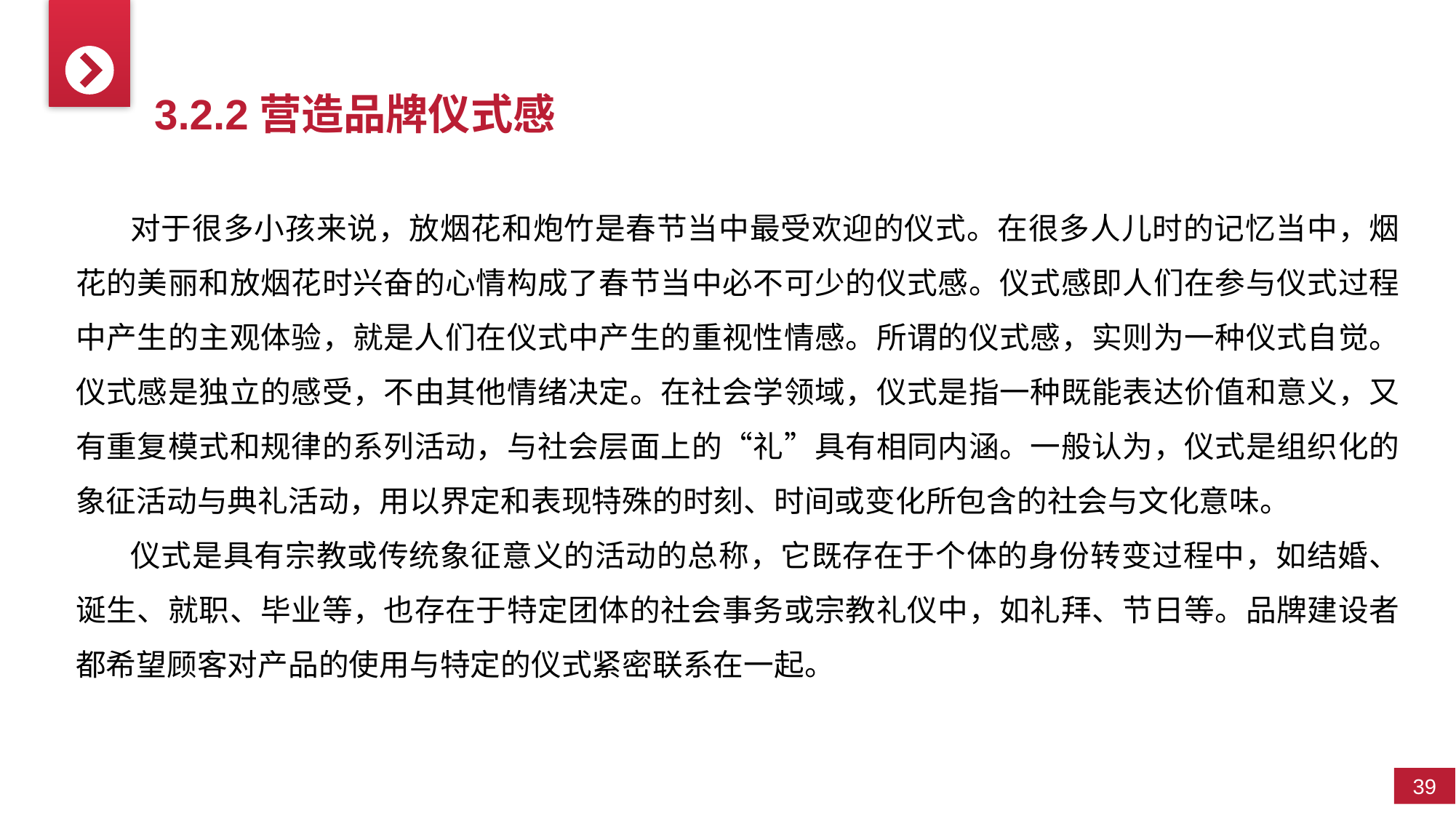

3.2.2营造品牌仪式感
对于很多小孩来说，放烟花和炮竹是春节当中最受欢迎的仪式。在很多人儿时的记忆当中，烟花的美丽和放烟花时兴奋的心情构成了春节当中必不可少的仪式感。仪式感即人们在参与仪式过程中产生的主观体验，就是人们在仪式中产生的重视性情感。所谓的仪式感，实则为一种仪式自觉。仪式感是独立的感受，不由其他情绪决定。在社会学领域，仪式是指一种既能表达价值和意义，又有重复模式和规律的系列活动，与社会层面上的“礼”具有相同内涵。一般认为，仪式是组织化的象征活动与典礼活动，用以界定和表现特殊的时刻、时间或变化所包含的社会与文化意味。
仪式是具有宗教或传统象征意义的活动的总称，它既存在于个体的身份转变过程中，如结婚、诞生、就职、毕业等，也存在于特定团体的社会事务或宗教礼仪中，如礼拜、节日等。品牌建设者都希望顾客对产品的使用与特定的仪式紧密联系在一起。